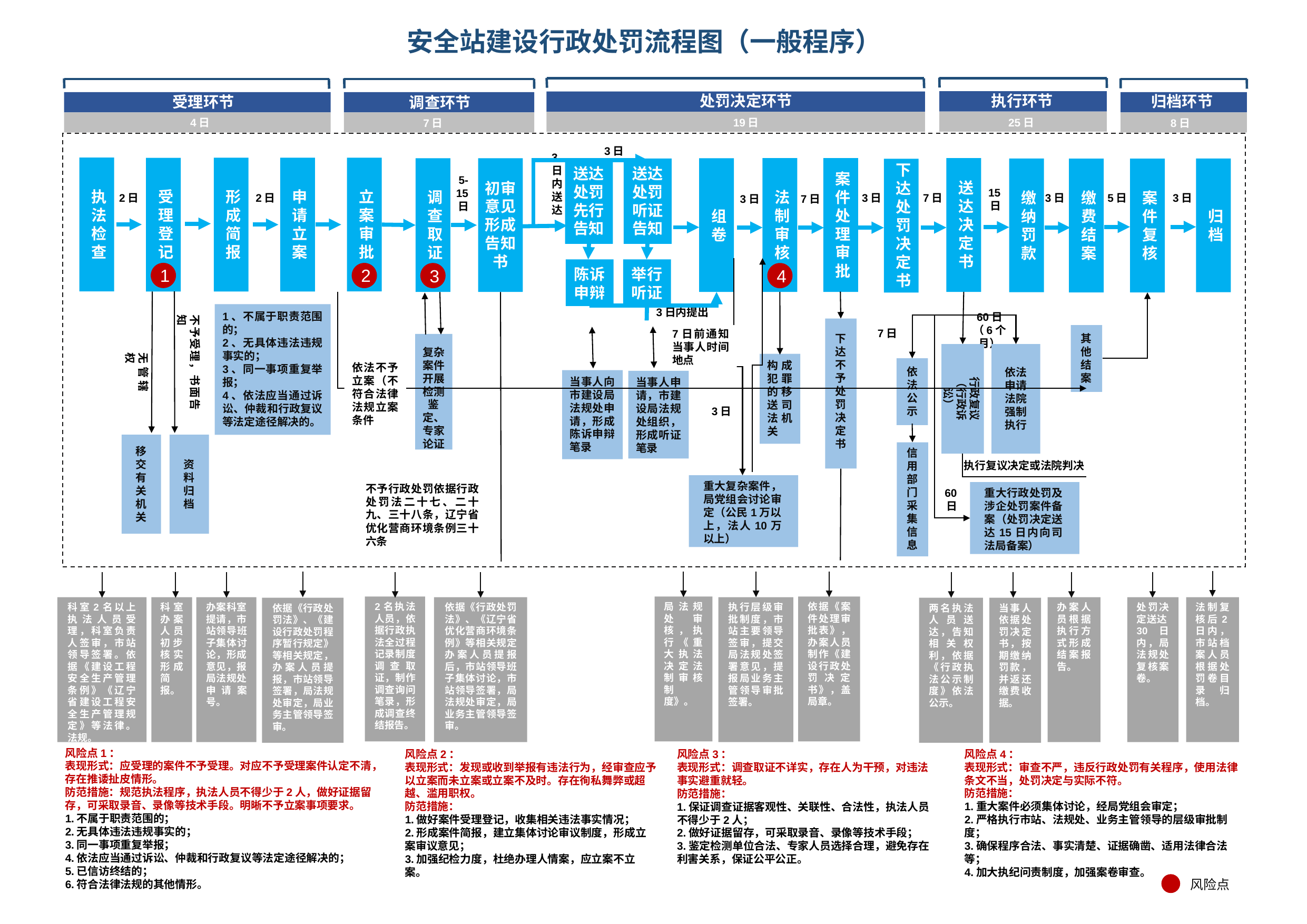

# 安全站建设行政处罚流程图（一般程序）
执行环节
处罚决定环节
归档环节
受理环节
调查环节

25日
19日
4日
7日
8日

3日
3
日内送达
下达处罚决定书

执法检查

立案审批
2

形成简报

申请立案

受理登记
1

法制审核
4

案件处理审批

送达决定书

调查取证
3

初审意见形成告知书

组卷

送达处罚先行告知

送达处罚听证告知

缴纳罚款

归档

缴费结案

案件复核
5-15日
2日
2日
7日
3日
3日
3日
5日
3日
7日
15日

举行听证

陈诉申辩
3日内提出

1、不属于职责范围的；
2、无具体违法违规事实的；
3、同一事项重复举报；
4、依法应当通过诉讼、仲裁和行政复议等法定途径解决的。
不予受理，书面告知
60日
（6个月）

下达不予处罚决定书
7日
7日前通知当事人时间地点

其他结案

复杂案件开展检测鉴定、专家论证

依法申请法院强制执行

行政复议
（行政诉讼）
无管辖权
依法不予立案（不符合法律法规立案条件

构成犯罪的移送司法机关

依法公示

当事人向市建设局法规处申请，形成陈诉申辩笔录

当事人申请，市建设局法规处组织，形成听证笔录
3日

移交有关机关

资料归档
信用部门采集信息

执行复议决定或法院判决

重大复杂案件，局党组会讨论审定（公民1万以上，法人10万以上）
不予行政处罚依据行政处罚法二十七、二十九、三十八条，辽宁省优化营商环境条例三十六条

重大行政处罚及涉企处罚案件备案（处罚决定送达15日内向司法局备案）
60日

办案人员根据执行方式形成结案报告。

处罚决定送达30日内，局法规处复核案卷。

法制复核后2日内，市站档案人员根据处罚卷目录归档。

两名执法人员送达，告知相关权利，依据《行政执法公示制度》依法公示。

当事人依据处罚决定书，按期缴纳罚款，并返还缴费收据。

科室2名以上执法人员受理，科室负责人签审，市站领导签署。依据《建设工程安全生产管理条例》《辽宁省建设工程安全生产管理规定》等法律。法规。

科室办案人员初步核实形成简报。

办案科室提请，市站领导班子集体讨论，形成意见，报局法规处申请案号。

依据《行政处罚法》、《建设行政处罚程序暂行规定》等相关规定，办案人员提报，市站领导签署，局法规处审定，局业务主管领导签审。

局法规处审核，执行《重大执法决定法制审核制度》。

依据《案件处理审批表》，办案人员制作《建设行政处罚决定书》，盖局章。

执行层级审批制度，市站主要领导签审，提交局法规处签署意见，提报局业务主管领导审批签署。

2名执法人员，依据行政执法全过程记录制度调查取证，制作调查询问笔录，形成调查终结报告。

依据《行政处罚法》、《辽宁省优化营商环境条例》等相关规定办案人员提报后，市站领导班子集体讨论，市站领导签署，局法规处审定，局业务主管领导签审。
风险点1：
表现形式：应受理的案件不予受理。对应不予受理案件认定不清，存在推诿扯皮情形。
防范措施：规范执法程序，执法人员不得少于2人，做好证据留存，可采取录音、录像等技术手段。明晰不予立案事项要求。
1.不属于职责范围的；
2.无具体违法违规事实的；
3.同一事项重复举报；
4.依法应当通过诉讼、仲裁和行政复议等法定途径解决的；
5.已信访终结的；
6.符合法律法规的其他情形。
风险点2：
表现形式：发现或收到举报有违法行为，经审查应予以立案而未立案或立案不及时。存在徇私舞弊或超越、滥用职权。
防范措施：
1.做好案件受理登记，收集相关违法事实情况；
2.形成案件简报，建立集体讨论审议制度，形成立案审议意见；
3.加强纪检力度，杜绝办理人情案，应立案不立案。
风险点3：
表现形式：调查取证不详实，存在人为干预，对违法事实避重就轻。
防范措施：
1.保证调查证据客观性、关联性、合法性，执法人员不得少于2人；
2.做好证据留存，可采取录音、录像等技术手段；
3.鉴定检测单位合法、专家人员选择合理，避免存在利害关系，保证公平公正。
风险点4：
表现形式：审查不严，违反行政处罚有关程序，使用法律条文不当，处罚决定与实际不符。
防范措施：
1.重大案件必须集体讨论，经局党组会审定；
2.严格执行市站、法规处、业务主管领导的层级审批制度；
3.确保程序合法、事实清楚、证据确凿、适用法律合法等；
4.加大执纪问责制度，加强案卷审查。
风险点